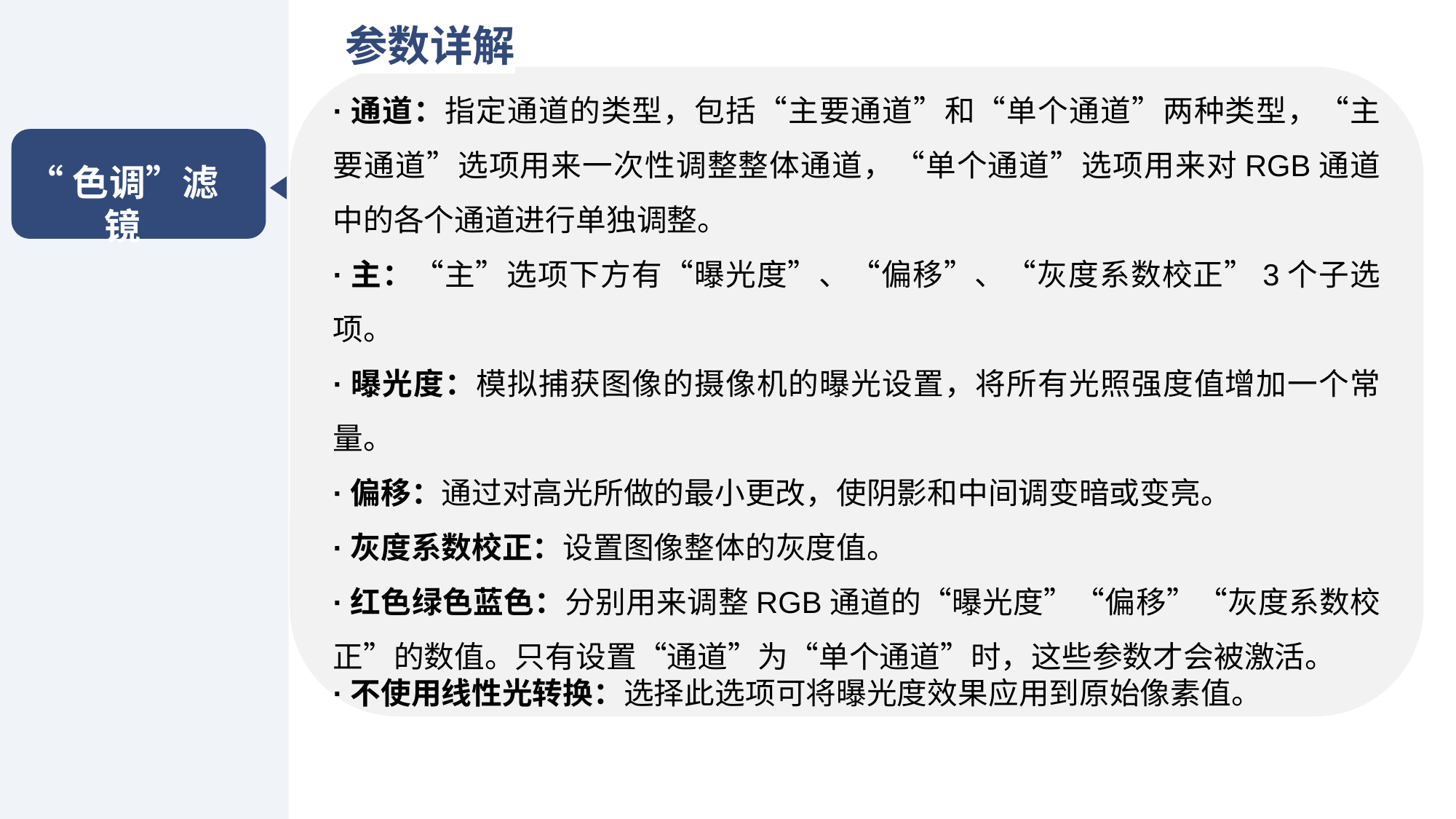

参数详解
·通道：指定通道的类型，包括“主要通道”和“单个通道”两种类型，“主要通道”选项用来一次性调整整体通道，“单个通道”选项用来对RGB通道中的各个通道进行单独调整。
·主：“主”选项下方有“曝光度”、“偏移”、“灰度系数校正”3个子选项。
·曝光度：模拟捕获图像的摄像机的曝光设置，将所有光照强度值增加一个常量。
·偏移：通过对高光所做的最小更改，使阴影和中间调变暗或变亮。
·灰度系数校正：设置图像整体的灰度值。
·红色绿色蓝色：分别用来调整RGB通道的“曝光度”“偏移”“灰度系数校正”的数值。只有设置“通道”为“单个通道”时，这些参数才会被激活。
·不使用线性光转换：选择此选项可将曝光度效果应用到原始像素值。

“色调”滤镜